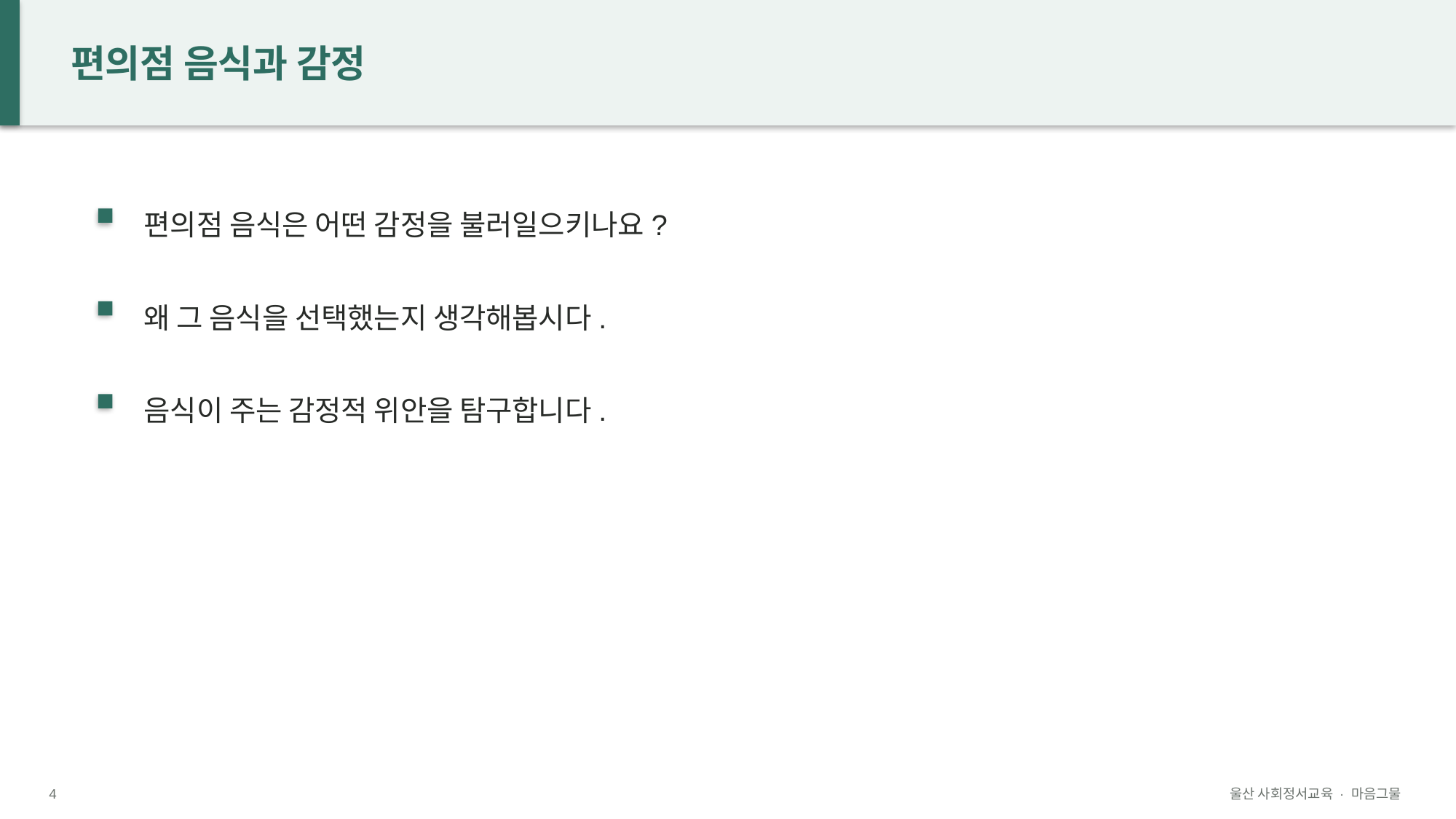

편의점 음식과 감정
편의점 음식은 어떤 감정을 불러일으키나요?

왜 그 음식을 선택했는지 생각해봅시다.

음식이 주는 감정적 위안을 탐구합니다.

4
울산 사회정서교육 · 마음그물